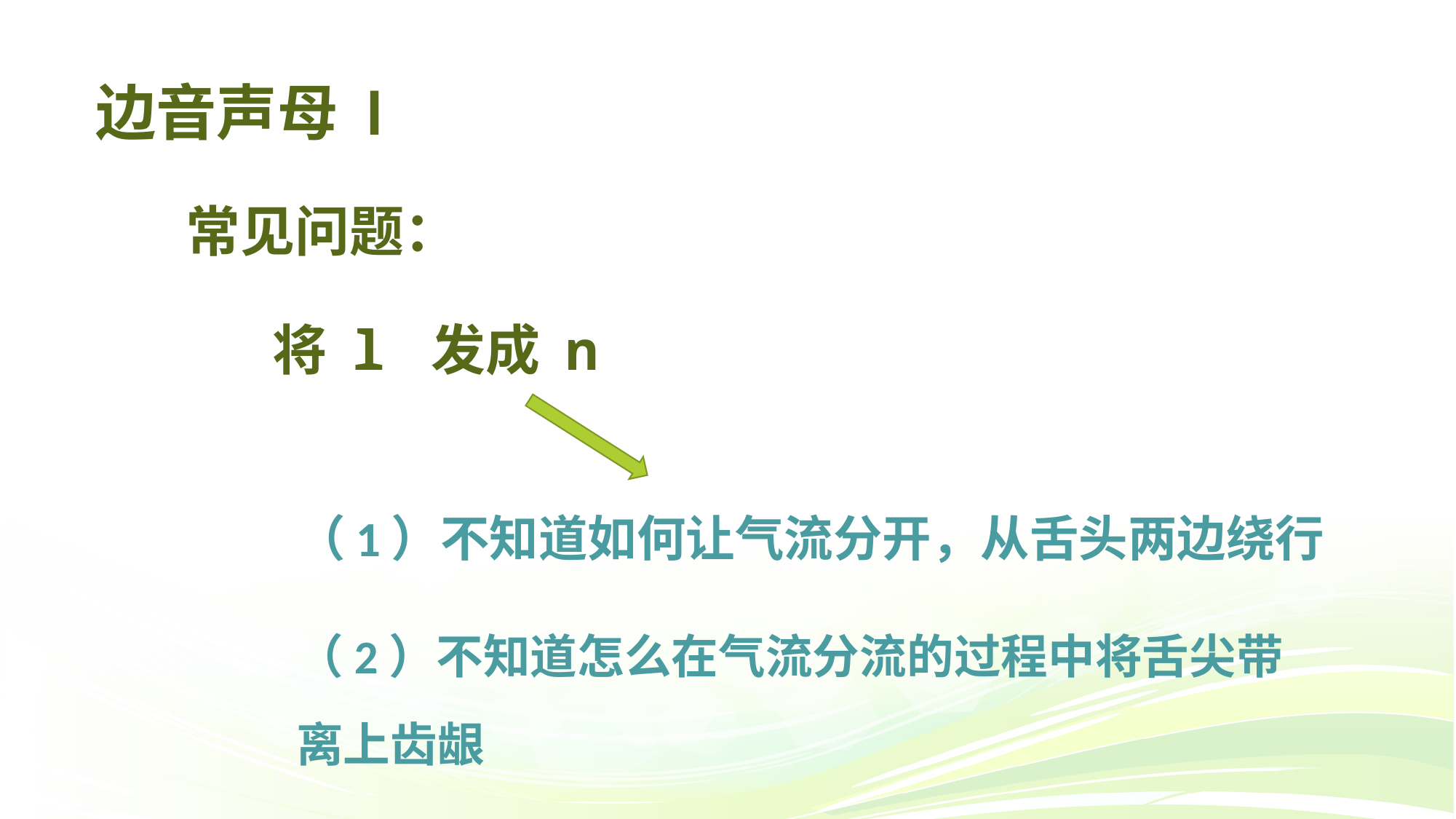

# 边音声母 l
   常见问题：
          将 l 发成 n

（1）不知道如何让气流分开，从舌头两边绕行
（2）不知道怎么在气流分流的过程中将舌尖带离上齿龈